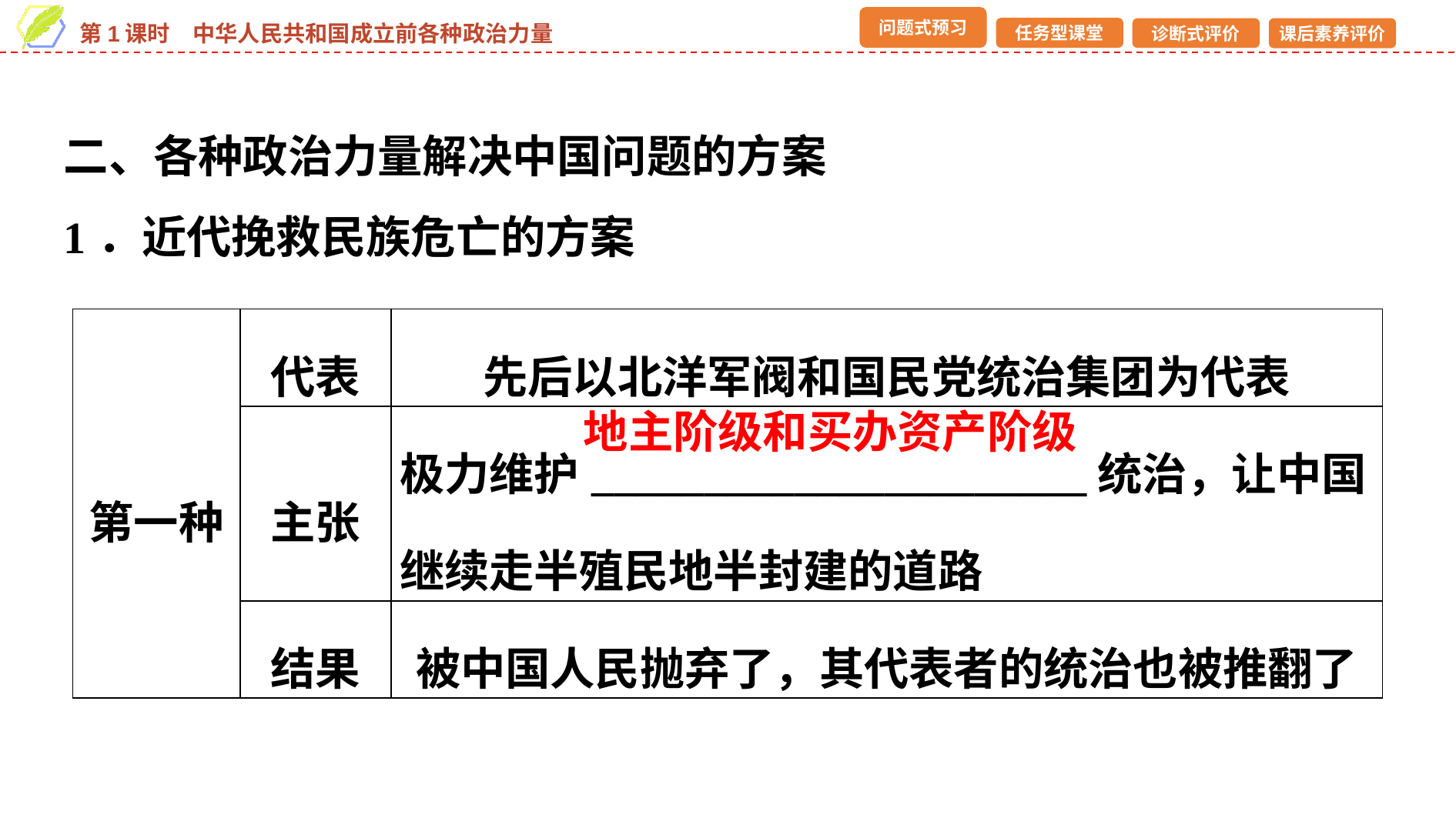

二、各种政治力量解决中国问题的方案
1．近代挽救民族危亡的方案
| 第一种 | 代表 | 先后以北洋军阀和国民党统治集团为代表 |
| --- | --- | --- |
|  | 主张 | 极力维护\_\_\_\_\_\_\_\_\_\_\_\_\_\_\_\_\_\_\_\_\_\_统治，让中国继续走半殖民地半封建的道路 |
|  | 结果 | 被中国人民抛弃了，其代表者的统治也被推翻了 |
地主阶级和买办资产阶级